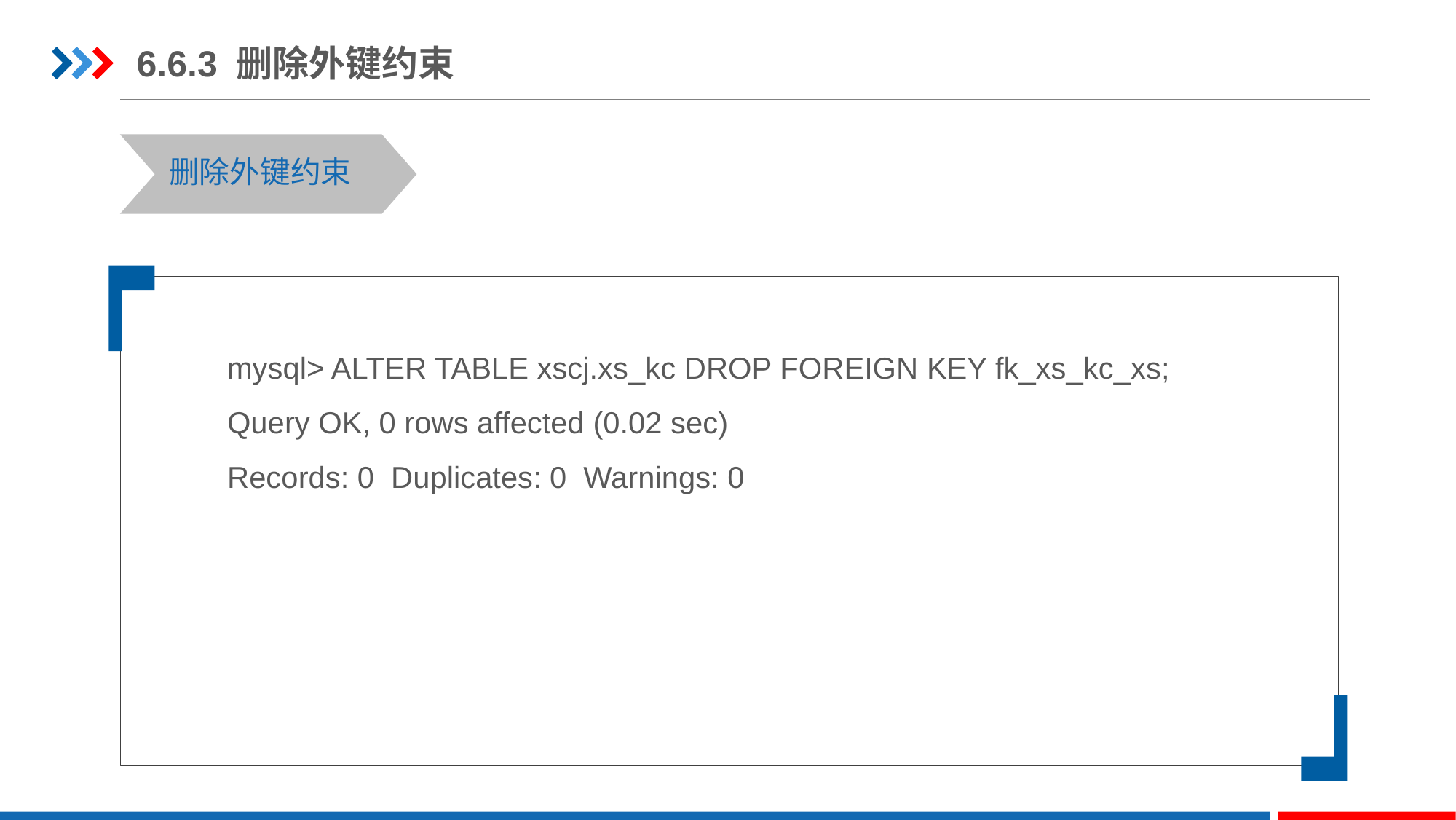

6.6.3 删除外键约束

删除外键约束

mysql> ALTER TABLE xscj.xs_kc DROP FOREIGN KEY fk_xs_kc_xs;
Query OK, 0 rows affected (0.02 sec)
Records: 0  Duplicates: 0  Warnings: 0